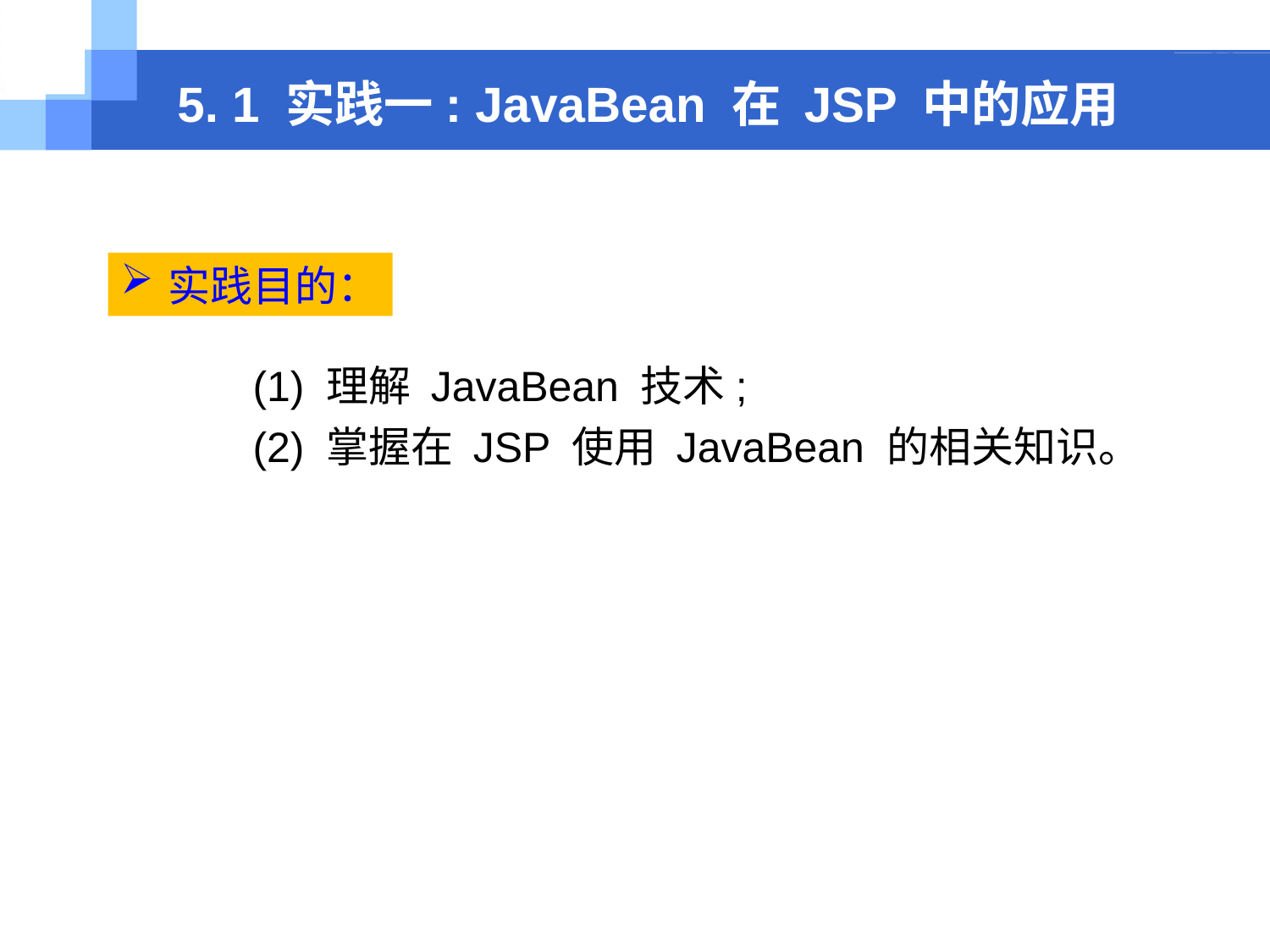

5. 1 实践一: JavaBean 在 JSP 中的应用
实践目的：
(1) 理解 JavaBean 技术;
(2) 掌握在 JSP 使用 JavaBean 的相关知识。